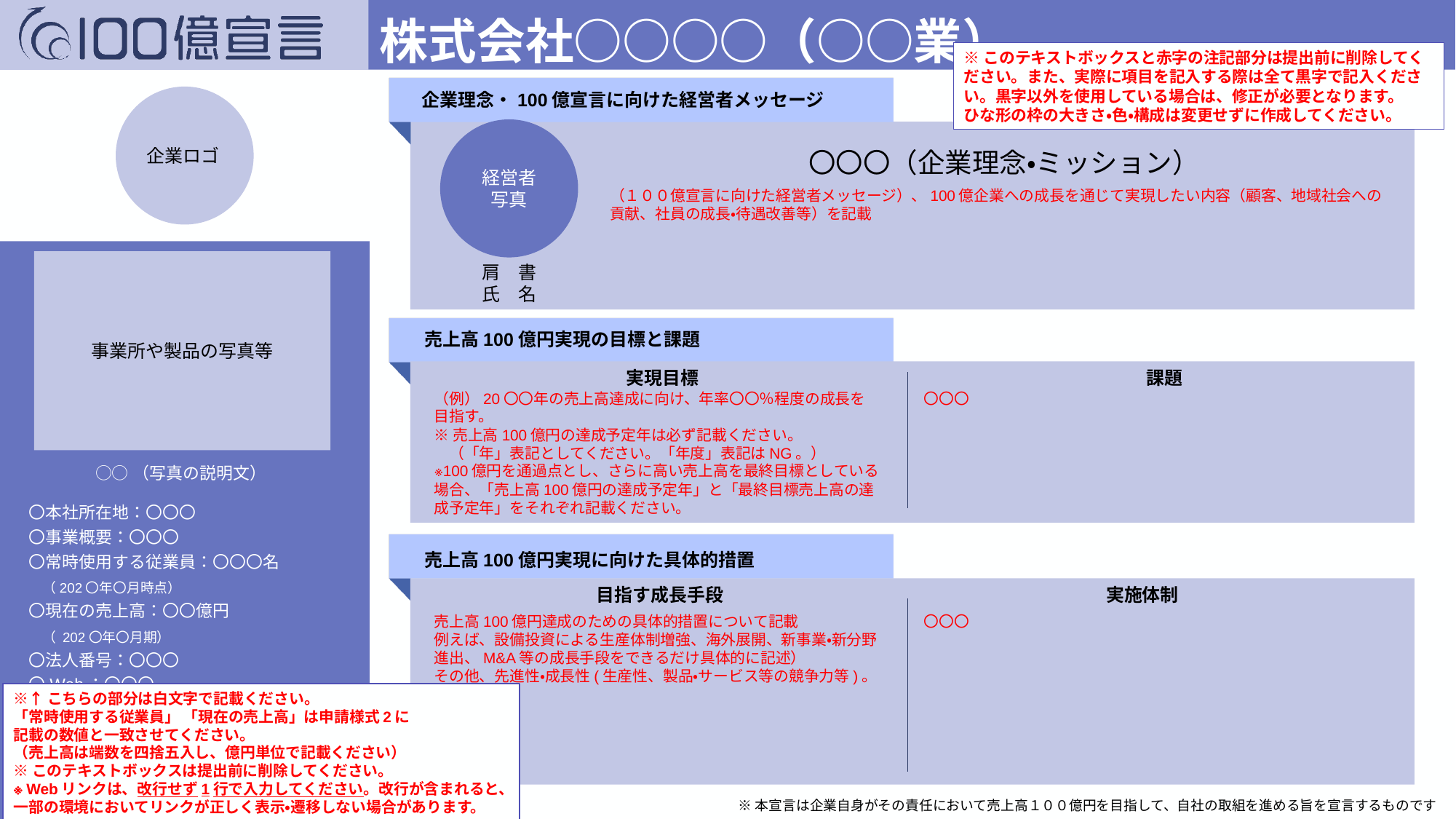

株式会社○○○○（○○業）
※このテキストボックスと赤字の注記部分は提出前に削除してください。また、実際に項目を記入する際は全て黒字で記入ください。黒字以外を使用している場合は、修正が必要となります。
ひな形の枠の大きさ・色・構成は変更せずに作成してください。
企業ロゴ
経営者
写真
〇〇〇（企業理念・ミッション）
（１００億宣言に向けた経営者メッセージ）、100億企業への成長を通じて実現したい内容（顧客、地域社会への貢献、社員の成長・待遇改善等）を記載
事業所や製品の写真等
肩　書
氏　名
（例）20〇〇年の売上高達成に向け、年率〇〇％程度の成長を
目指す。
※売上高100億円の達成予定年は必ず記載ください。
　（「年」表記としてください。「年度」表記はNG。）
※100億円を通過点とし、さらに高い売上高を最終目標としている場合、「売上高100億円の達成予定年」と「最終目標売上高の達成予定年」をそれぞれ記載ください。
〇〇〇
○○（写真の説明文）
〇本社所在地：〇〇〇
〇事業概要：〇〇〇
〇常時使用する従業員：〇〇〇名
　（202〇年〇月時点）
〇現在の売上高：〇〇億円
　（ 202〇年〇月期）
〇法人番号：〇〇〇
〇Web：〇〇〇
売上高100億円達成のための具体的措置について記載
例えば、設備投資による生産体制増強、海外展開、新事業・新分野進出、M&A等の成長手段をできるだけ具体的に記述）
その他、先進性・成長性(生産性、製品・サービス等の競争力等)。
〇〇〇
※↑こちらの部分は白文字で記載ください。
「常時使用する従業員」 「現在の売上高」は申請様式2に
記載の数値と一致させてください。
（売上高は端数を四捨五入し、億円単位で記載ください）
※このテキストボックスは提出前に削除してください。
※ Webリンクは、改行せず1行で入力してください。改行が含まれると、一部の環境においてリンクが正しく表示・遷移しない場合があります。